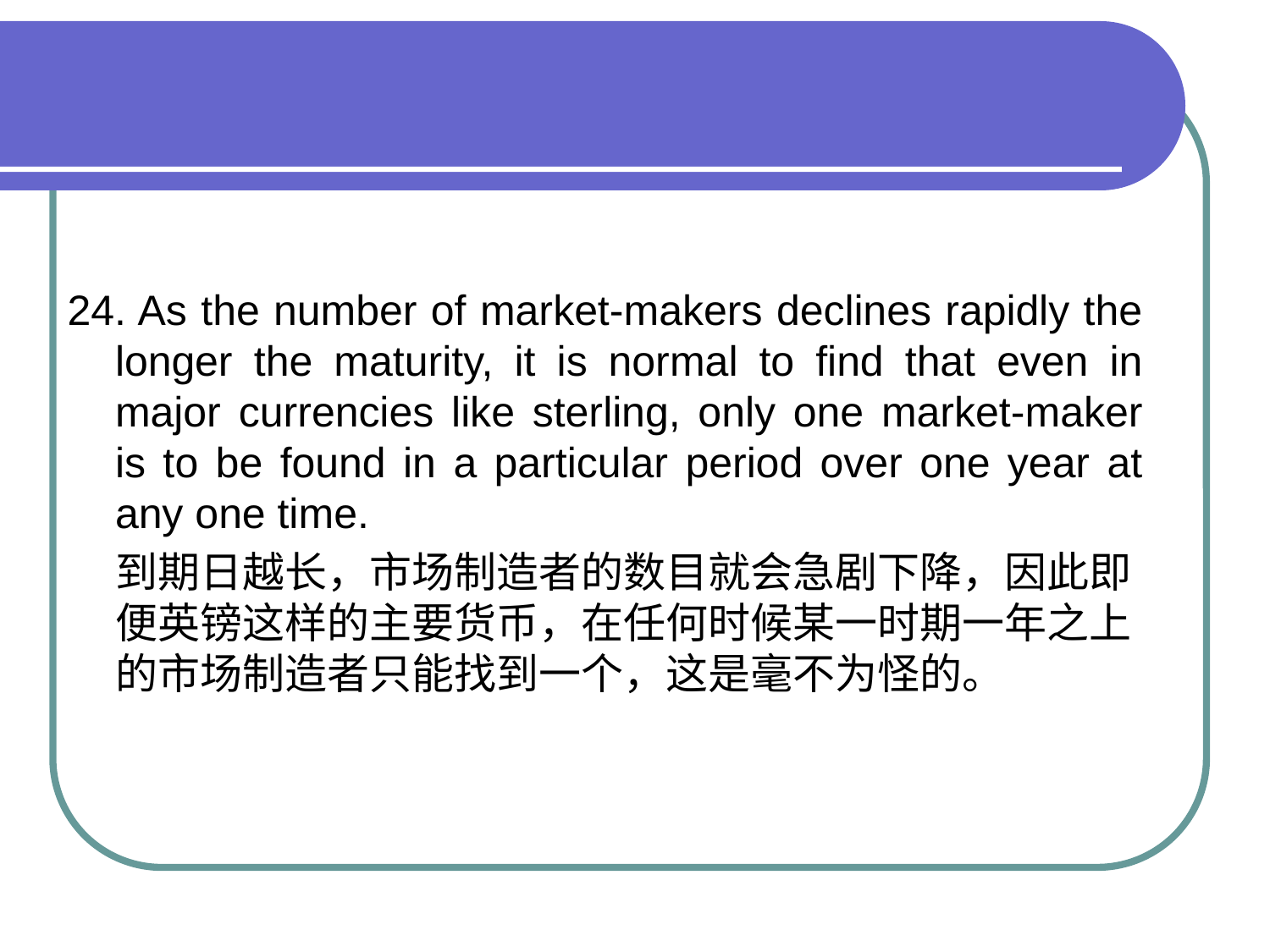

#

24. As the number of market-makers declines rapidly the longer the maturity, it is normal to find that even in major currencies like sterling, only one market-maker is to be found in a particular period over one year at any one time.
    到期日越长，市场制造者的数目就会急剧下降，因此即便英镑这样的主要货币，在任何时候某一时期一年之上的市场制造者只能找到一个，这是毫不为怪的。